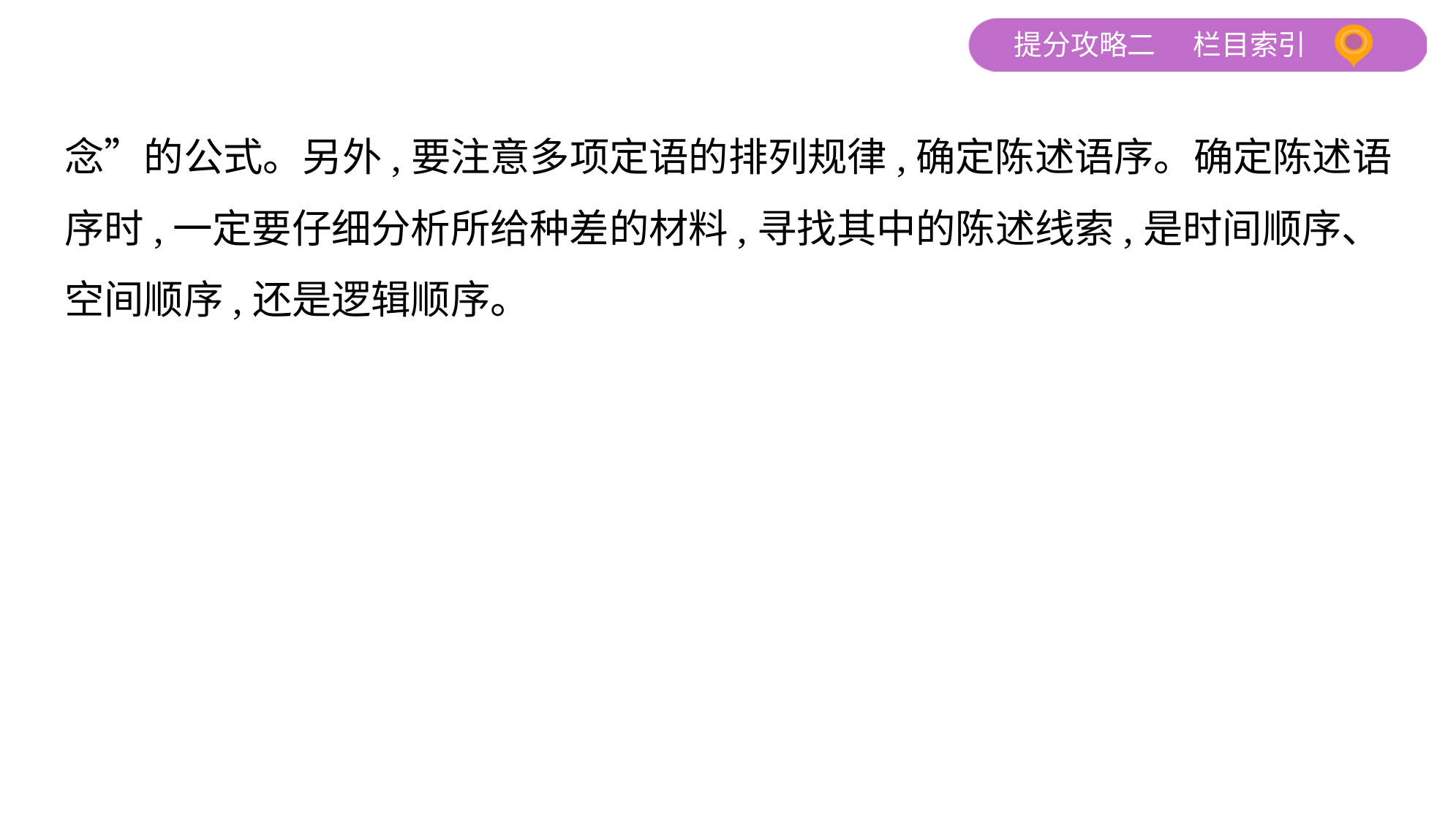

念”的公式。另外,要注意多项定语的排列规律,确定陈述语序。确定陈述语
序时,一定要仔细分析所给种差的材料,寻找其中的陈述线索,是时间顺序、
空间顺序,还是逻辑顺序。